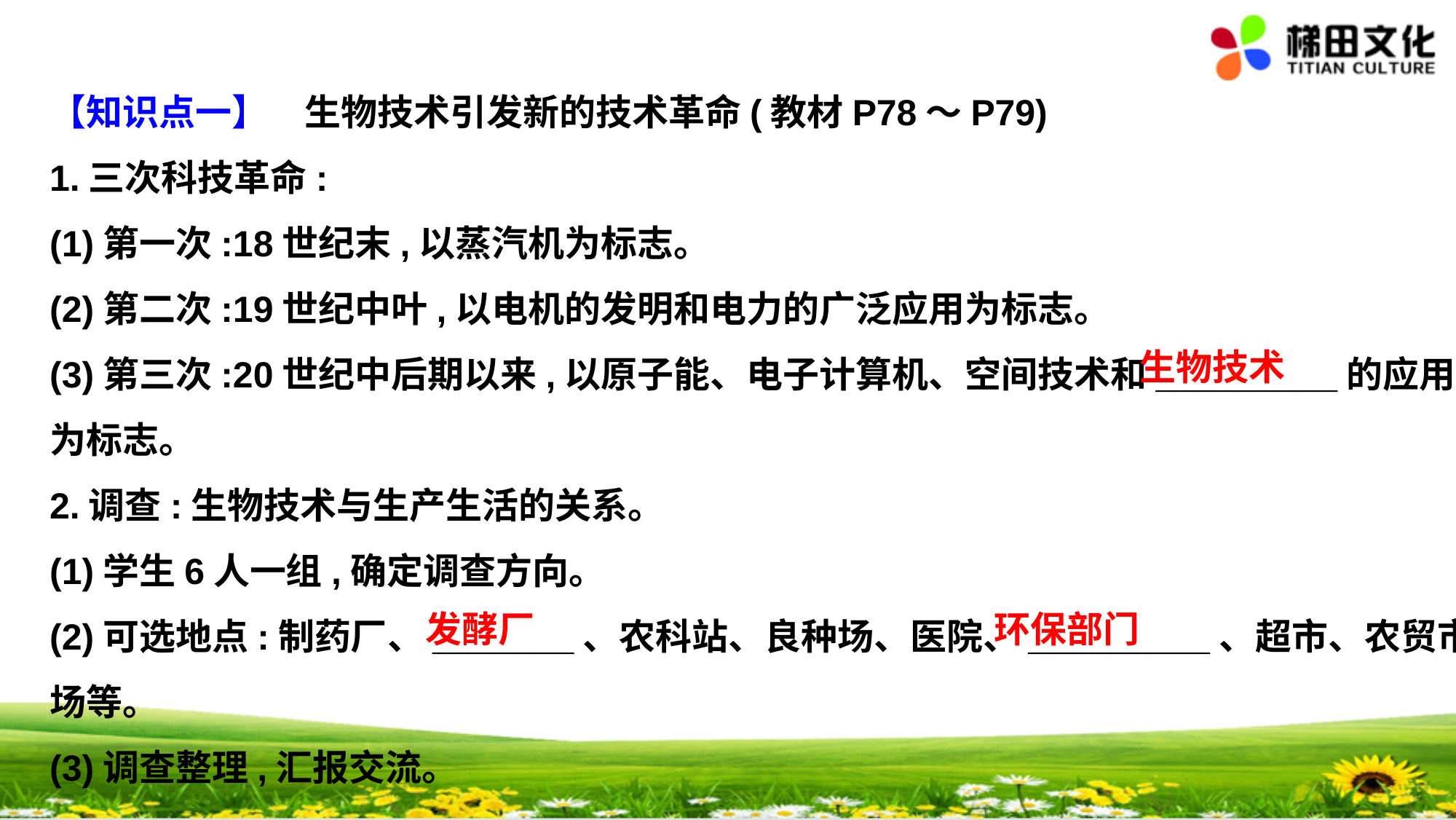

【知识点一】　生物技术引发新的技术革命(教材P78～P79)
1.三次科技革命:
(1)第一次:18世纪末,以蒸汽机为标志。
(2)第二次:19世纪中叶,以电机的发明和电力的广泛应用为标志。
(3)第三次:20世纪中后期以来,以原子能、电子计算机、空间技术和_________的应用
为标志。
2.调查:生物技术与生产生活的关系。
(1)学生6人一组,确定调查方向。
(2)可选地点:制药厂、_______、农科站、良种场、医院、_________、超市、农贸市
场等。
(3)调查整理,汇报交流。
生物技术
发酵厂
环保部门